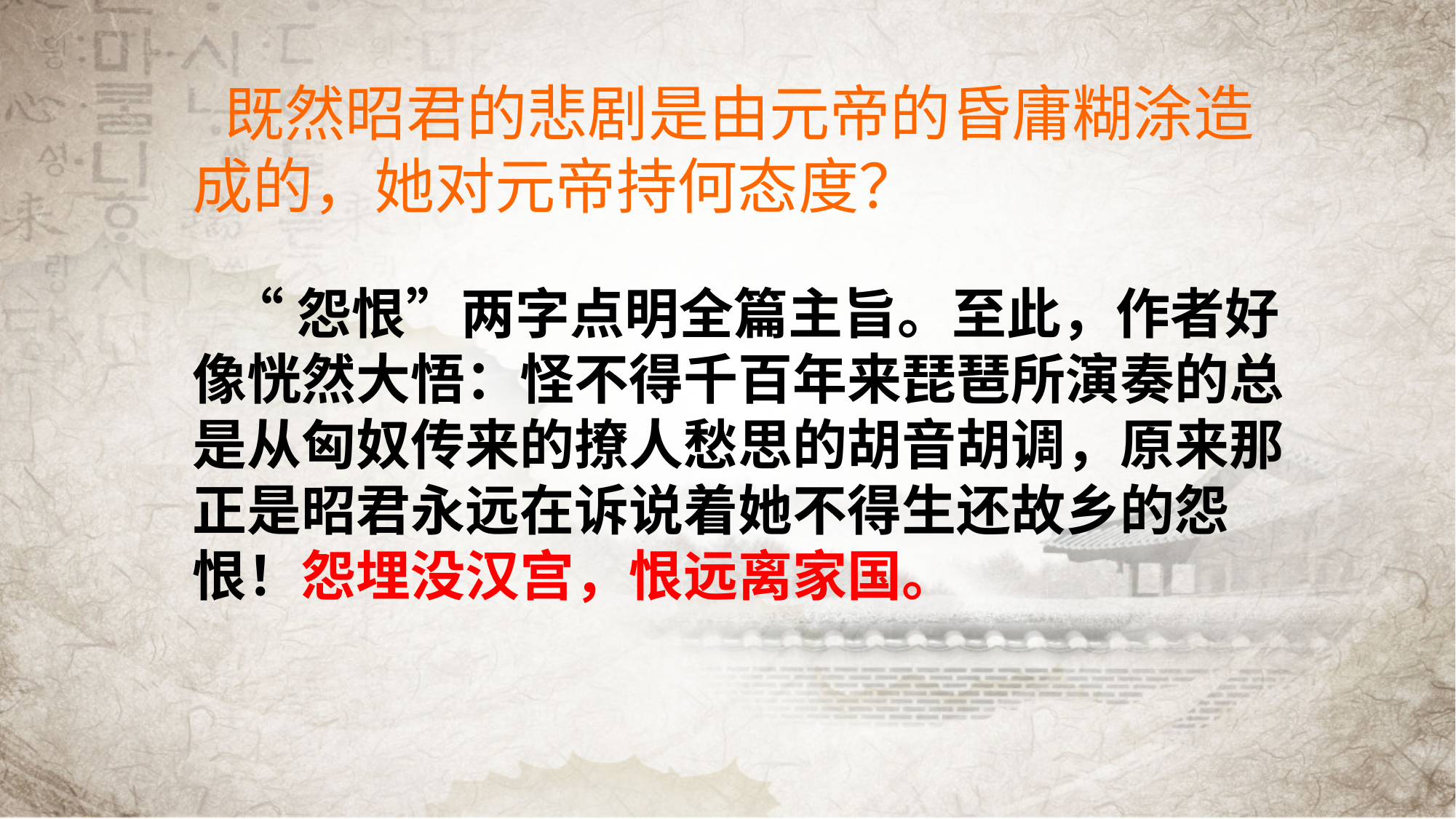

既然昭君的悲剧是由元帝的昏庸糊涂造成的，她对元帝持何态度？
   “怨恨”两字点明全篇主旨。至此，作者好像恍然大悟：怪不得千百年来琵琶所演奏的总是从匈奴传来的撩人愁思的胡音胡调，原来那正是昭君永远在诉说着她不得生还故乡的怨恨！怨埋没汉宫，恨远离家国。